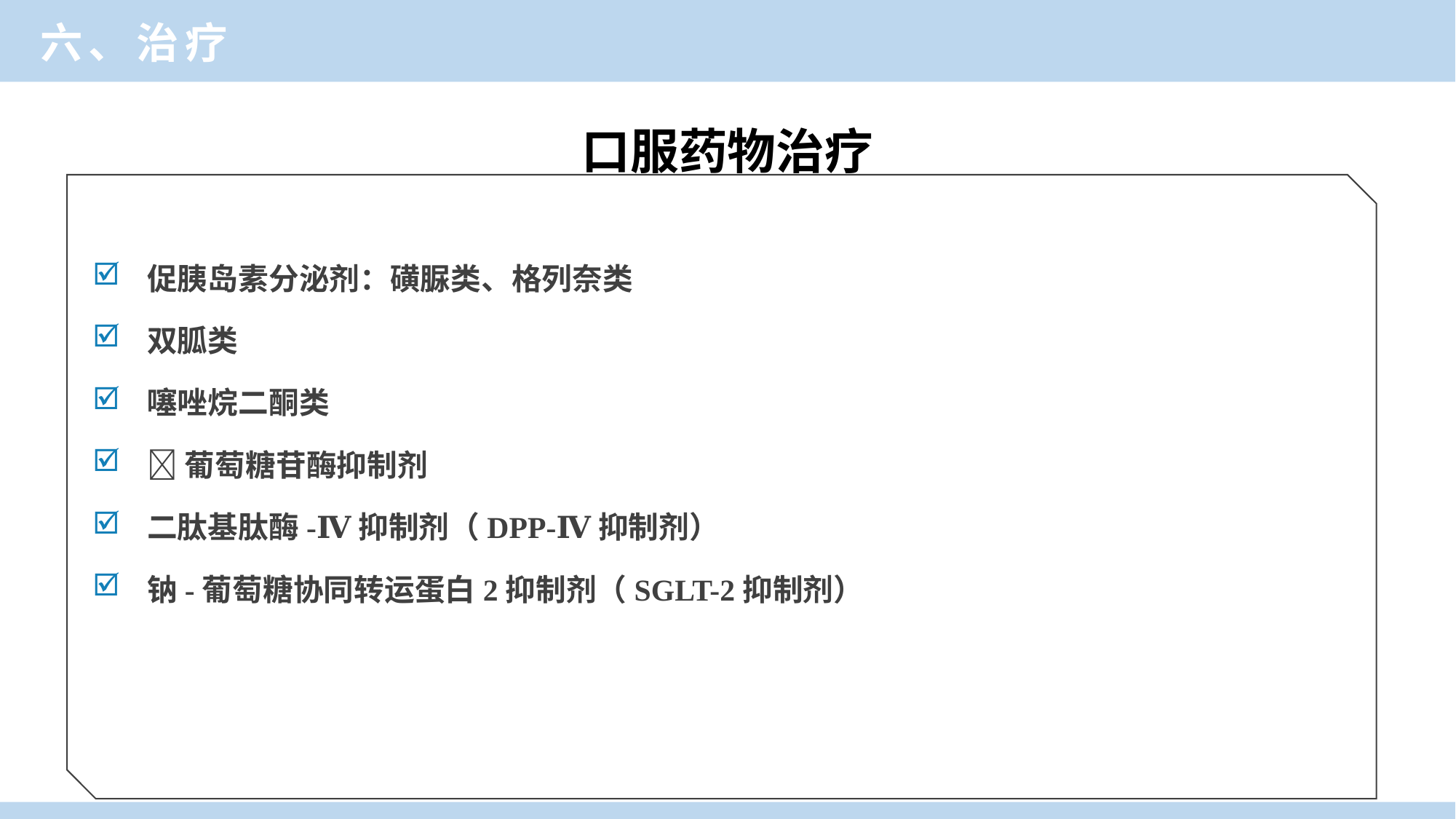

六、治疗
口服药物治疗

促胰岛素分泌剂：磺脲类、格列奈类
双胍类
噻唑烷二酮类
α葡萄糖苷酶抑制剂
二肽基肽酶-Ⅳ抑制剂（DPP-Ⅳ抑制剂）
钠-葡萄糖协同转运蛋白2抑制剂（SGLT-2抑制剂）